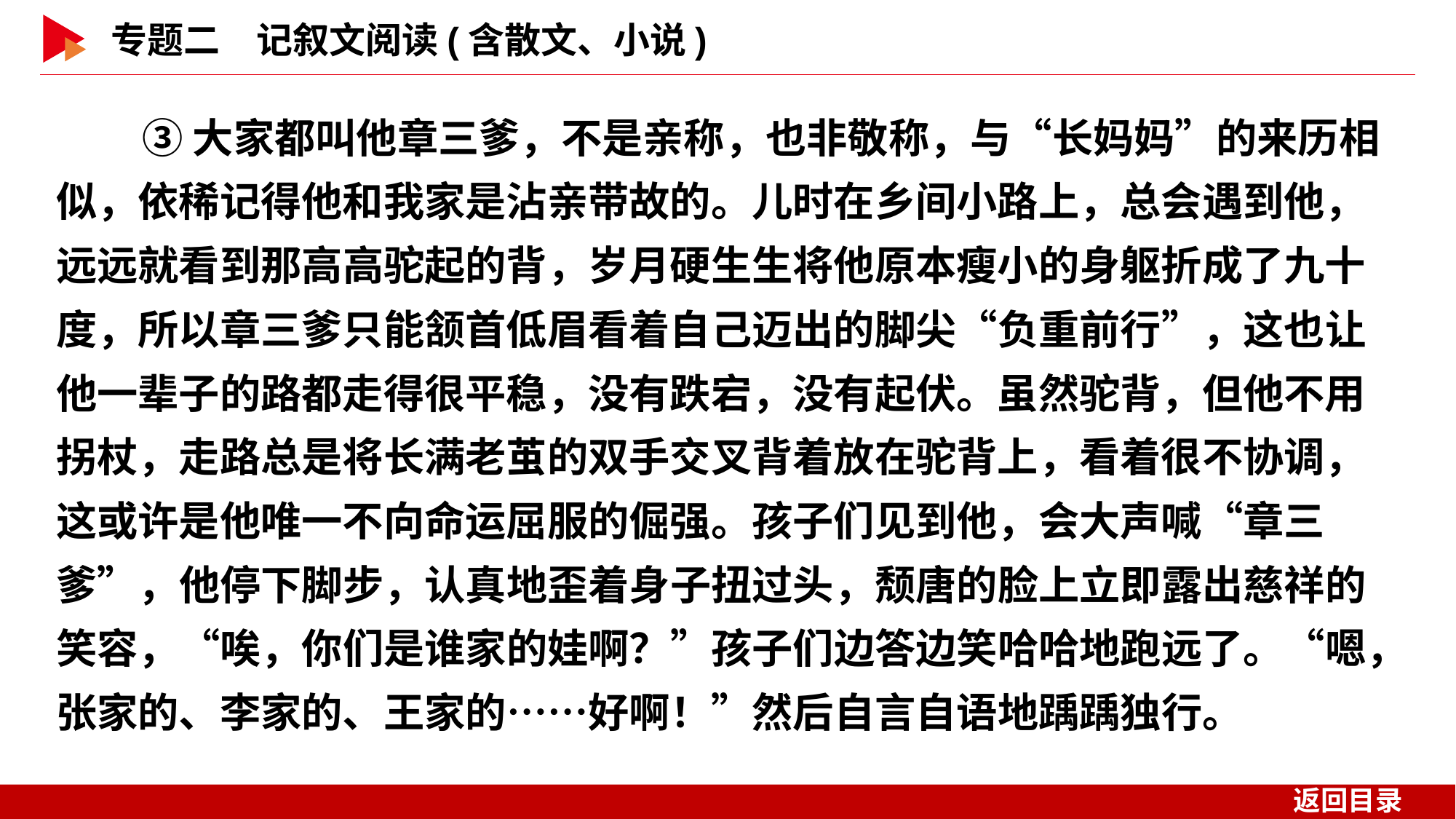

③大家都叫他章三爹，不是亲称，也非敬称，与“长妈妈”的来历相似，依稀记得他和我家是沾亲带故的。儿时在乡间小路上，总会遇到他，远远就看到那高高驼起的背，岁月硬生生将他原本瘦小的身躯折成了九十度，所以章三爹只能颔首低眉看着自己迈出的脚尖“负重前行”，这也让他一辈子的路都走得很平稳，没有跌宕，没有起伏。虽然驼背，但他不用拐杖，走路总是将长满老茧的双手交叉背着放在驼背上，看着很不协调，这或许是他唯一不向命运屈服的倔强。孩子们见到他，会大声喊“章三爹”，他停下脚步，认真地歪着身子扭过头，颓唐的脸上立即露出慈祥的笑容，“唉，你们是谁家的娃啊？”孩子们边答边笑哈哈地跑远了。“嗯，张家的、李家的、王家的……好啊！”然后自言自语地踽踽独行。